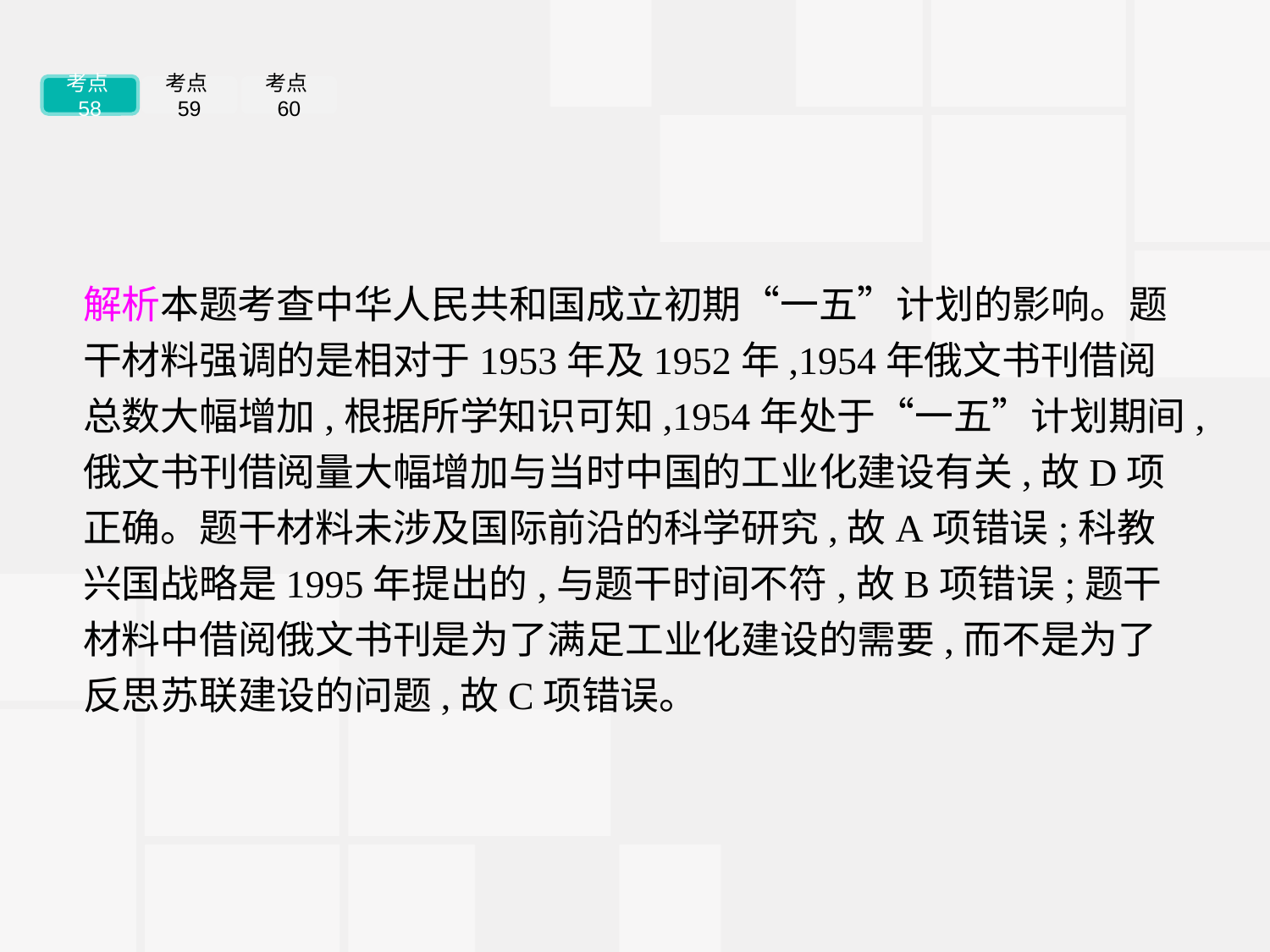

考点58
考点59
考点60
解析本题考查中华人民共和国成立初期“一五”计划的影响。题干材料强调的是相对于1953年及1952年,1954年俄文书刊借阅总数大幅增加,根据所学知识可知,1954年处于“一五”计划期间,俄文书刊借阅量大幅增加与当时中国的工业化建设有关,故D项正确。题干材料未涉及国际前沿的科学研究,故A项错误;科教兴国战略是1995年提出的,与题干时间不符,故B项错误;题干材料中借阅俄文书刊是为了满足工业化建设的需要,而不是为了反思苏联建设的问题,故C项错误。